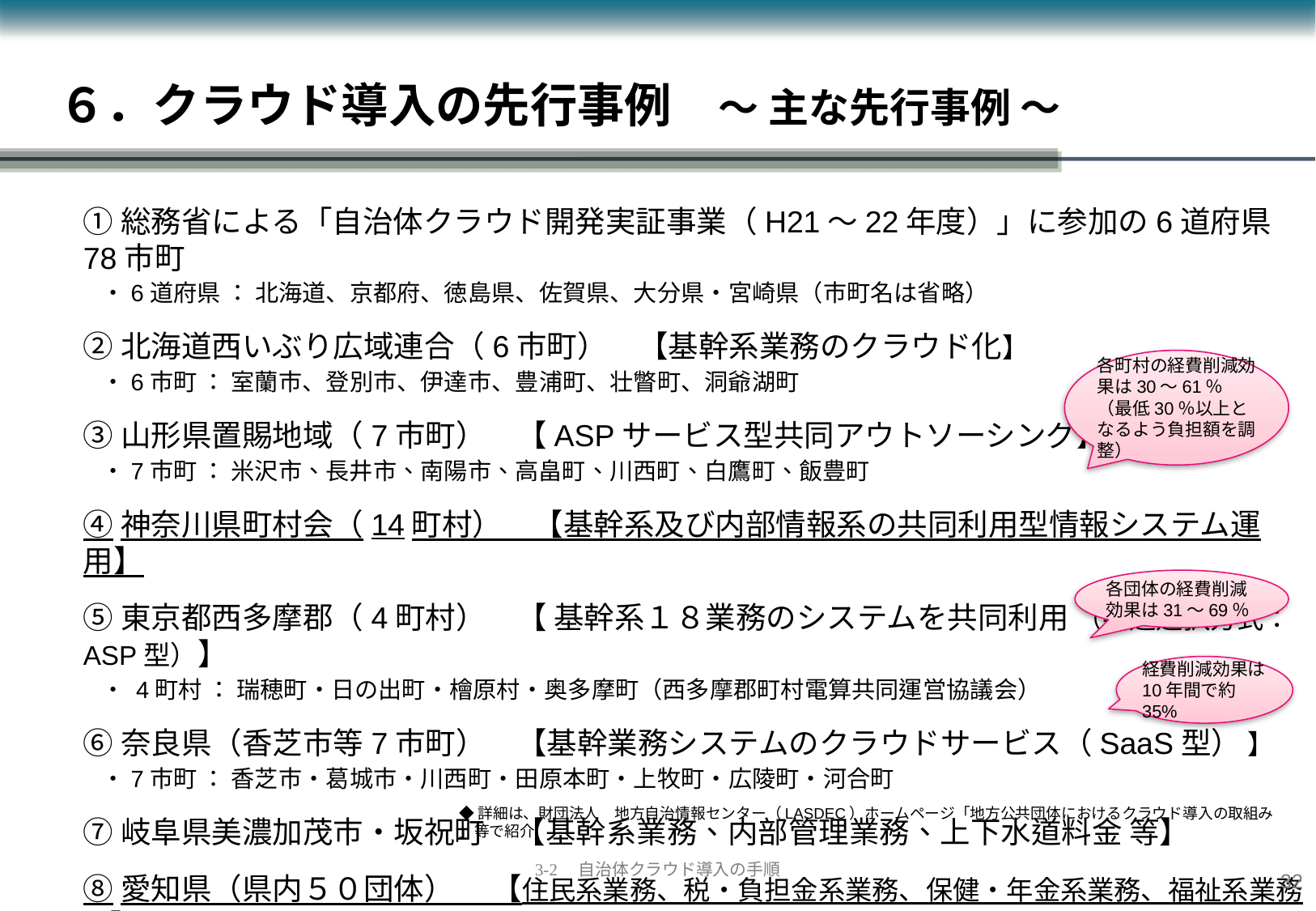

# ６．クラウド導入の先行事例　～ 主な先行事例 ～
①総務省による「自治体クラウド開発実証事業（H21～22年度）」に参加の6道府県78市町
   ・6道府県 ： 北海道、京都府、徳島県、佐賀県、大分県・宮崎県（市町名は省略）
②北海道西いぶり広域連合（6市町）　【基幹系業務のクラウド化】
   ・6市町 ： 室蘭市、登別市、伊達市、豊浦町、壮瞥町、洞爺湖町
③山形県置賜地域（7市町）　【ASPサービス型共同アウトソーシング】
   ・7市町 ： 米沢市、長井市、南陽市、高畠町、川西町、白鷹町、飯豊町
④神奈川県町村会（14町村）　【基幹系及び内部情報系の共同利用型情報システム運用】
⑤東京都西多摩郡（4町村）　【 基幹系１８業務のシステムを共同利用 （共通選択方式：ASP型）】
   ・ 4町村 ： 瑞穂町・日の出町・檜原村・奥多摩町（西多摩郡町村電算共同運営協議会）
⑥奈良県（香芝市等7市町）　【基幹業務システムのクラウドサービス（SaaS型） 】
   ・7市町 ： 香芝市・葛城市・川西町・田原本町・上牧町・広陵町・河合町
⑦岐阜県美濃加茂市・坂祝町　【基幹系業務、内部管理業務、上下水道料金 等】
⑧愛知県（県内５０団体） 　【住民系業務、税・負担金系業務、保健・年金系業務、福祉系業務等】
各町村の経費削減効果は30～61％
（最低30％以上となるよう負担額を調整）
各団体の経費削減効果は31～69％
経費削減効果は10年間で約35%
◆詳細は、財団法人　地方自治情報センター（LASDEC）ホームページ「地方公共団体におけるクラウド導入の取組み 」等で紹介
32
3-2　自治体クラウド導入の手順